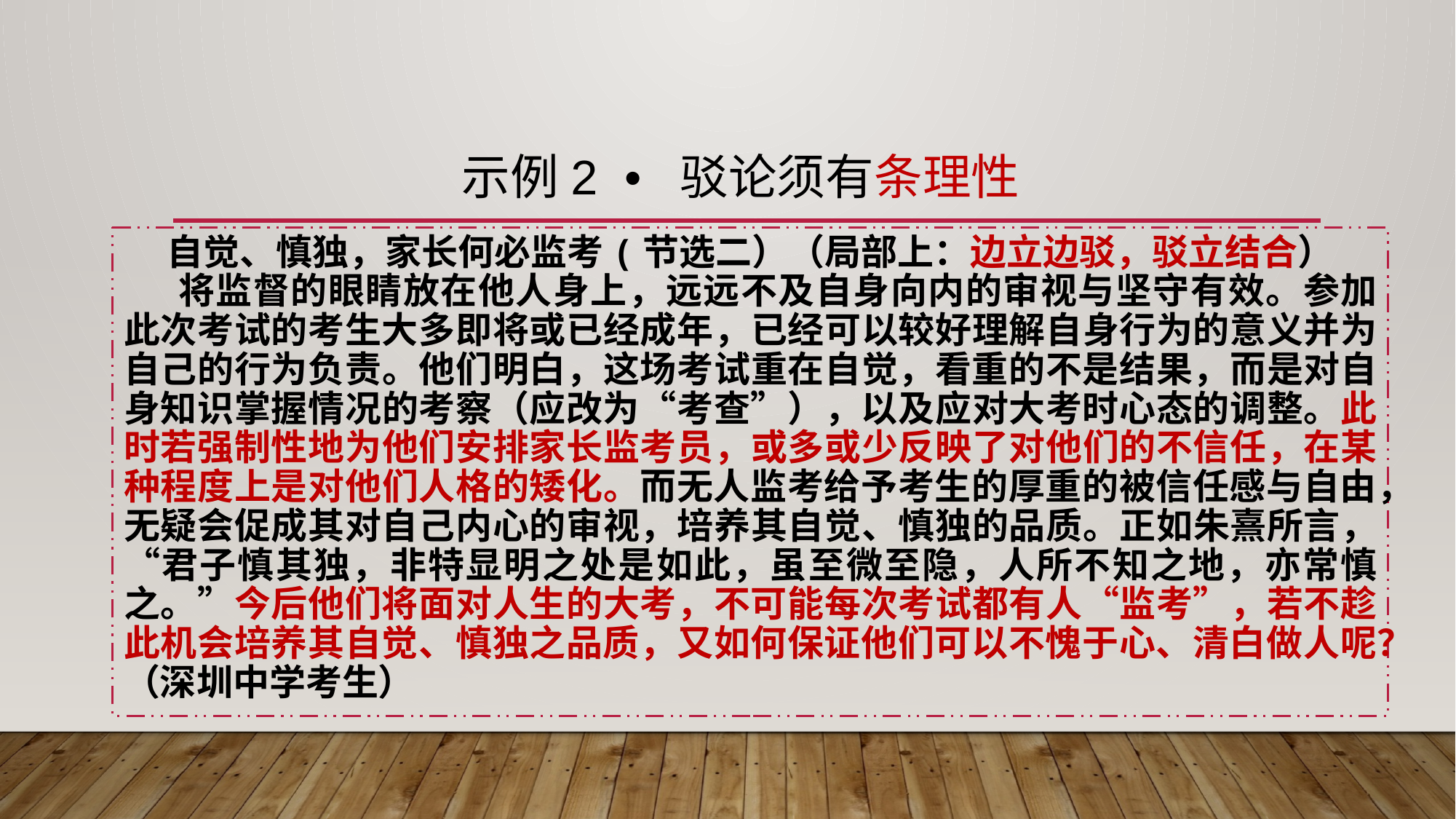

示例2  •  驳论须有条理性
自觉、慎独，家长何必监考(节选二）（局部上：边立边驳，驳立结合）
将监督的眼睛放在他人身上，远远不及自身向内的审视与坚守有效。参加此次考试的考生大多即将或已经成年，已经可以较好理解自身行为的意义并为自己的行为负责。他们明白，这场考试重在自觉，看重的不是结果，而是对自身知识掌握情况的考察（应改为“考查”），以及应对大考时心态的调整。此时若强制性地为他们安排家长监考员，或多或少反映了对他们的不信任，在某种程度上是对他们人格的矮化。而无人监考给予考生的厚重的被信任感与自由，无疑会促成其对自己内心的审视，培养其自觉、慎独的品质。正如朱熹所言，“君子慎其独，非特显明之处是如此，虽至微至隐，人所不知之地，亦常慎之。”今后他们将面对人生的大考，不可能每次考试都有人“监考”，若不趁此机会培养其自觉、慎独之品质，又如何保证他们可以不愧于心、清白做人呢？（深圳中学考生）